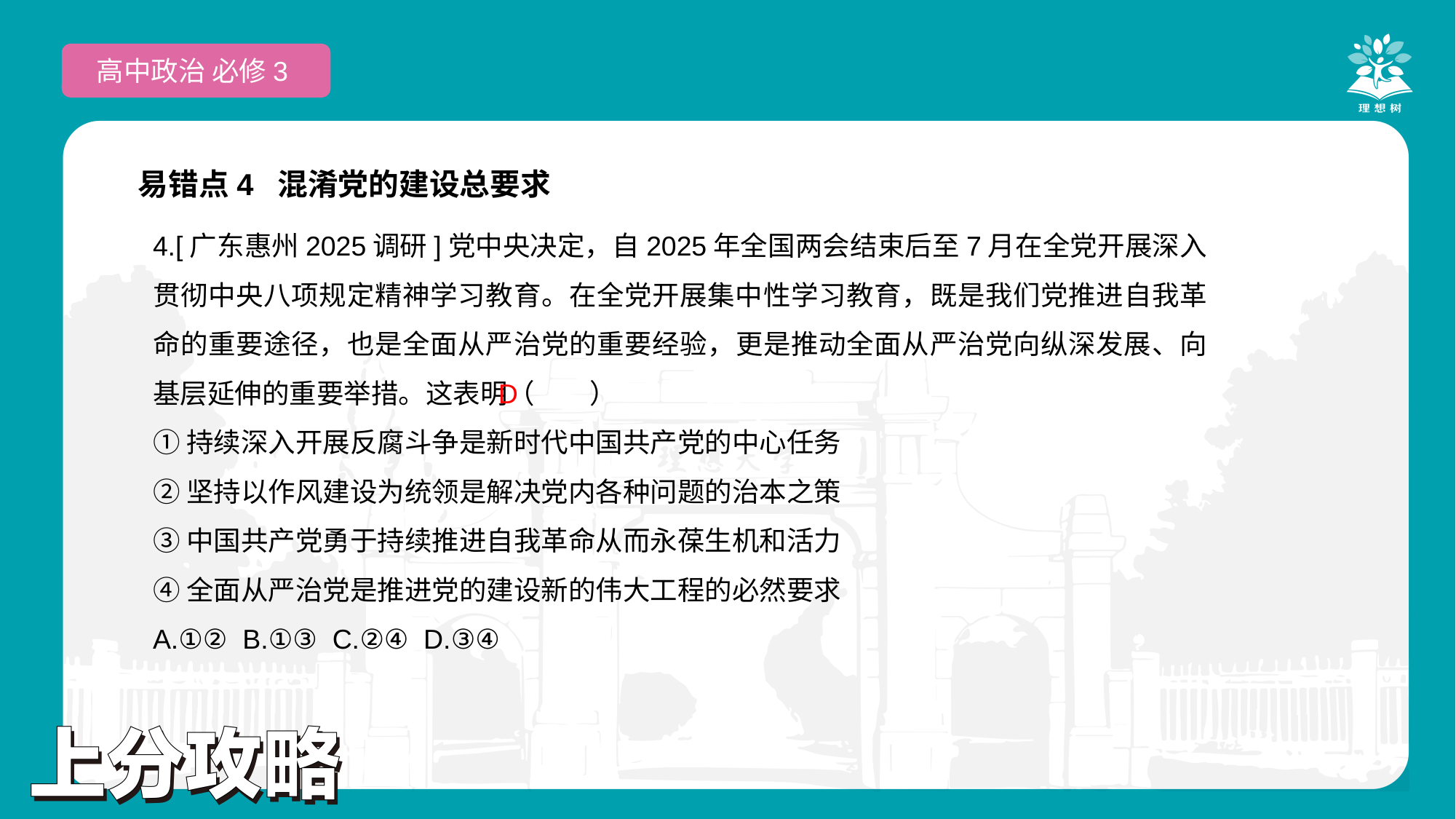

高中政治 必修3
易错点4  混淆党的建设总要求
4.[广东惠州2025调研]党中央决定，自2025年全国两会结束后至7月在全党开展深入贯彻中央八项规定精神学习教育。在全党开展集中性学习教育，既是我们党推进自我革命的重要途径，也是全面从严治党的重要经验，更是推动全面从严治党向纵深发展、向基层延伸的重要举措。这表明（　　）
①持续深入开展反腐斗争是新时代中国共产党的中心任务
②坚持以作风建设为统领是解决党内各种问题的治本之策
③中国共产党勇于持续推进自我革命从而永葆生机和活力
④全面从严治党是推进党的建设新的伟大工程的必然要求
A.①②  B.①③  C.②④  D.③④
D